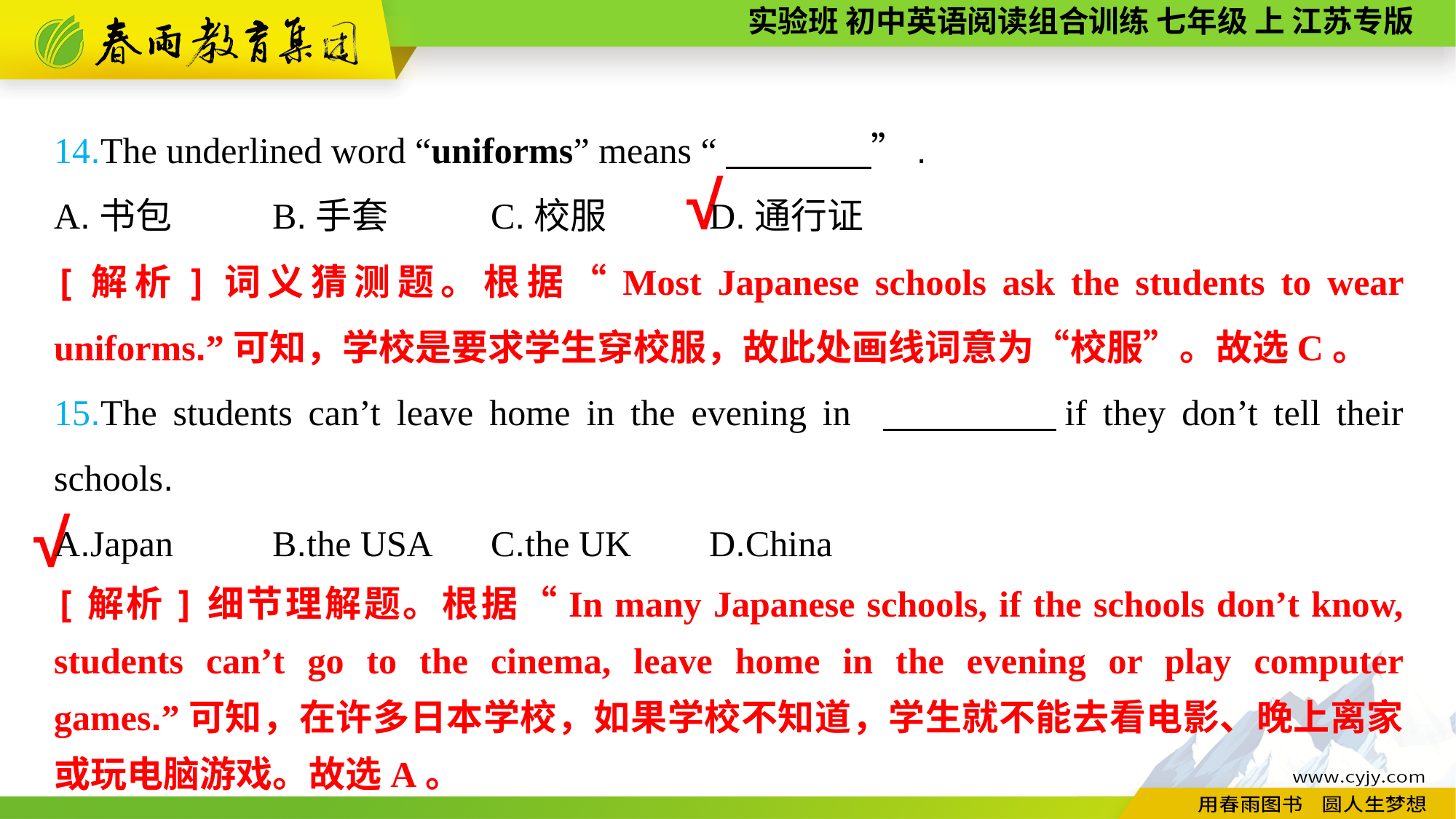

14.The underlined word “uniforms” means “　　　　”.
A.书包	B.手套	C.校服	D.通行证

15.The students can’t leave home in the evening in 　　　　if they don’t tell their schools.
A.Japan	B.the USA	C.the UK	D.China
√
[解析]词义猜测题。根据“Most Japanese schools ask the students to wear uniforms.”可知，学校是要求学生穿校服，故此处画线词意为“校服”。故选C。
√
[解析]细节理解题。根据“In many Japanese schools, if the schools don’t know, students can’t go to the cinema, leave home in the evening or play computer games.”可知，在许多日本学校，如果学校不知道，学生就不能去看电影、晚上离家或玩电脑游戏。故选A。